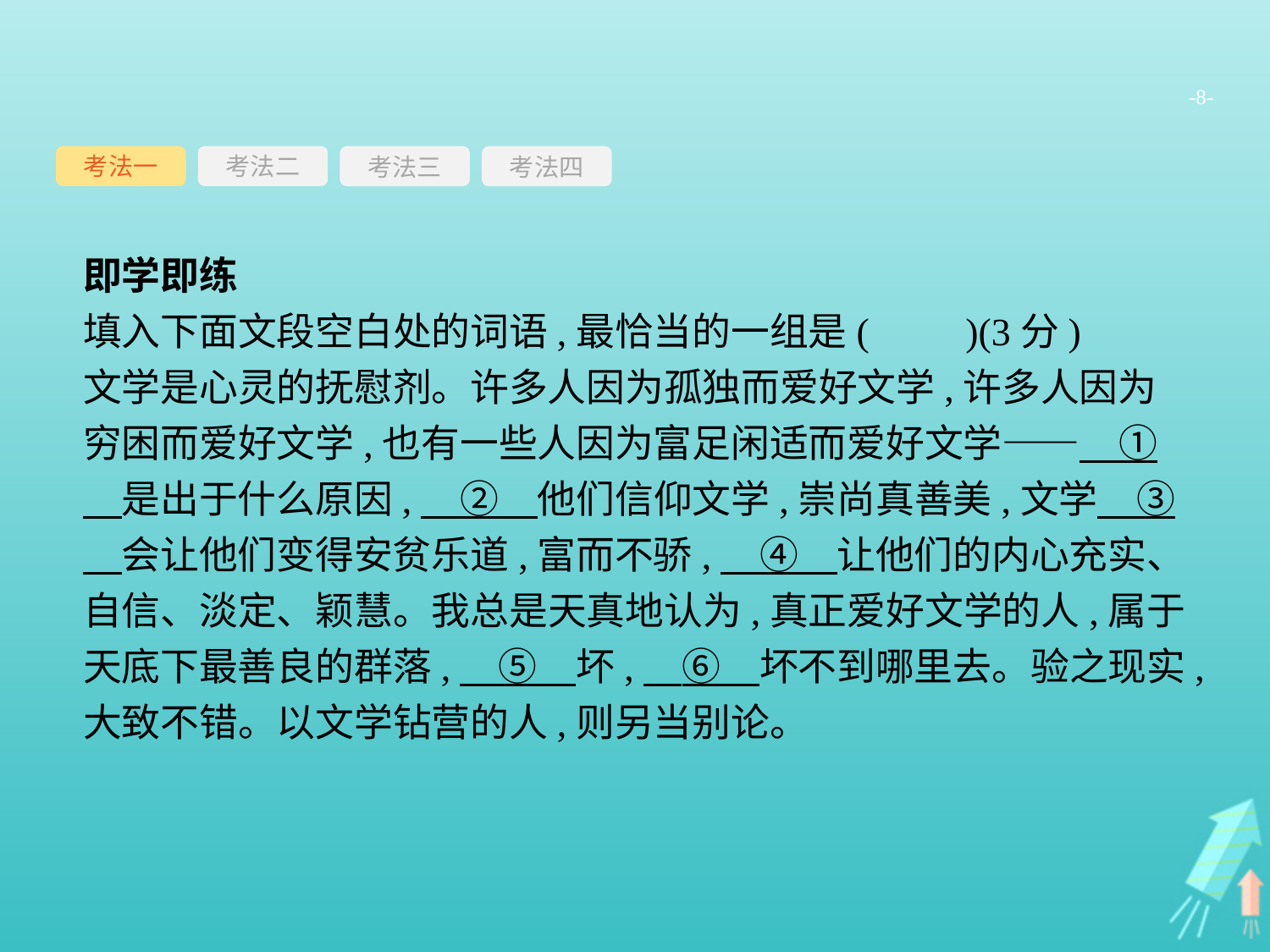

-8-
考法一
考法三
考法四
考法二
即学即练
填入下面文段空白处的词语,最恰当的一组是(　　)(3分)
文学是心灵的抚慰剂。许多人因为孤独而爱好文学,许多人因为穷困而爱好文学,也有一些人因为富足闲适而爱好文学——　①　是出于什么原因,　②　他们信仰文学,崇尚真善美,文学　③　会让他们变得安贫乐道,富而不骄,　④　让他们的内心充实、自信、淡定、颖慧。我总是天真地认为,真正爱好文学的人,属于天底下最善良的群落,　⑤　坏,　⑥　坏不到哪里去。验之现实,大致不错。以文学钻营的人,则另当别论。